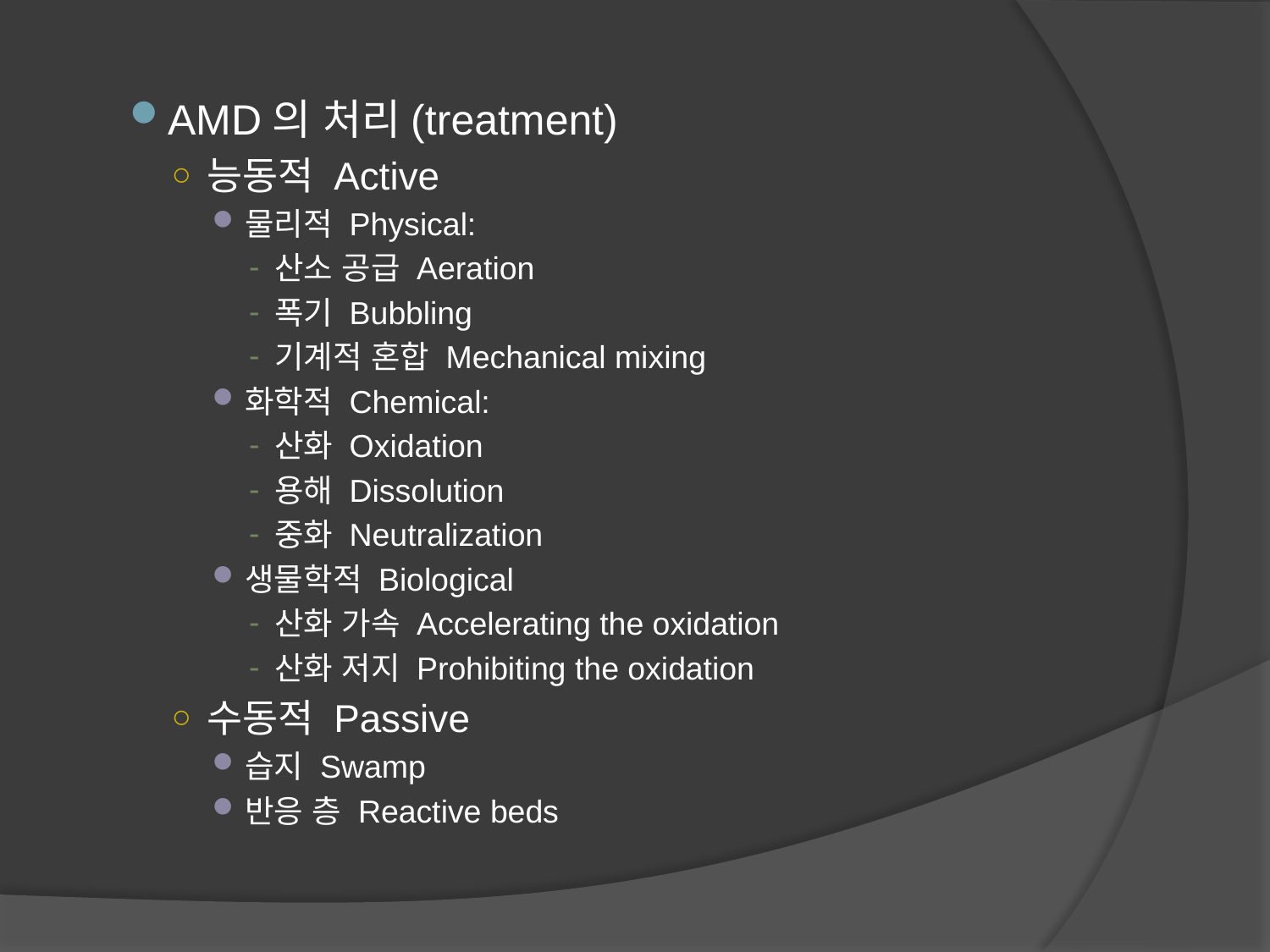

AMD의 처리(treatment)
능동적 Active
물리적 Physical:
산소 공급 Aeration
폭기 Bubbling
기계적 혼합 Mechanical mixing
화학적 Chemical:
산화 Oxidation
용해 Dissolution
중화 Neutralization
생물학적 Biological
산화 가속 Accelerating the oxidation
산화 저지 Prohibiting the oxidation
수동적 Passive
습지 Swamp
반응 층 Reactive beds